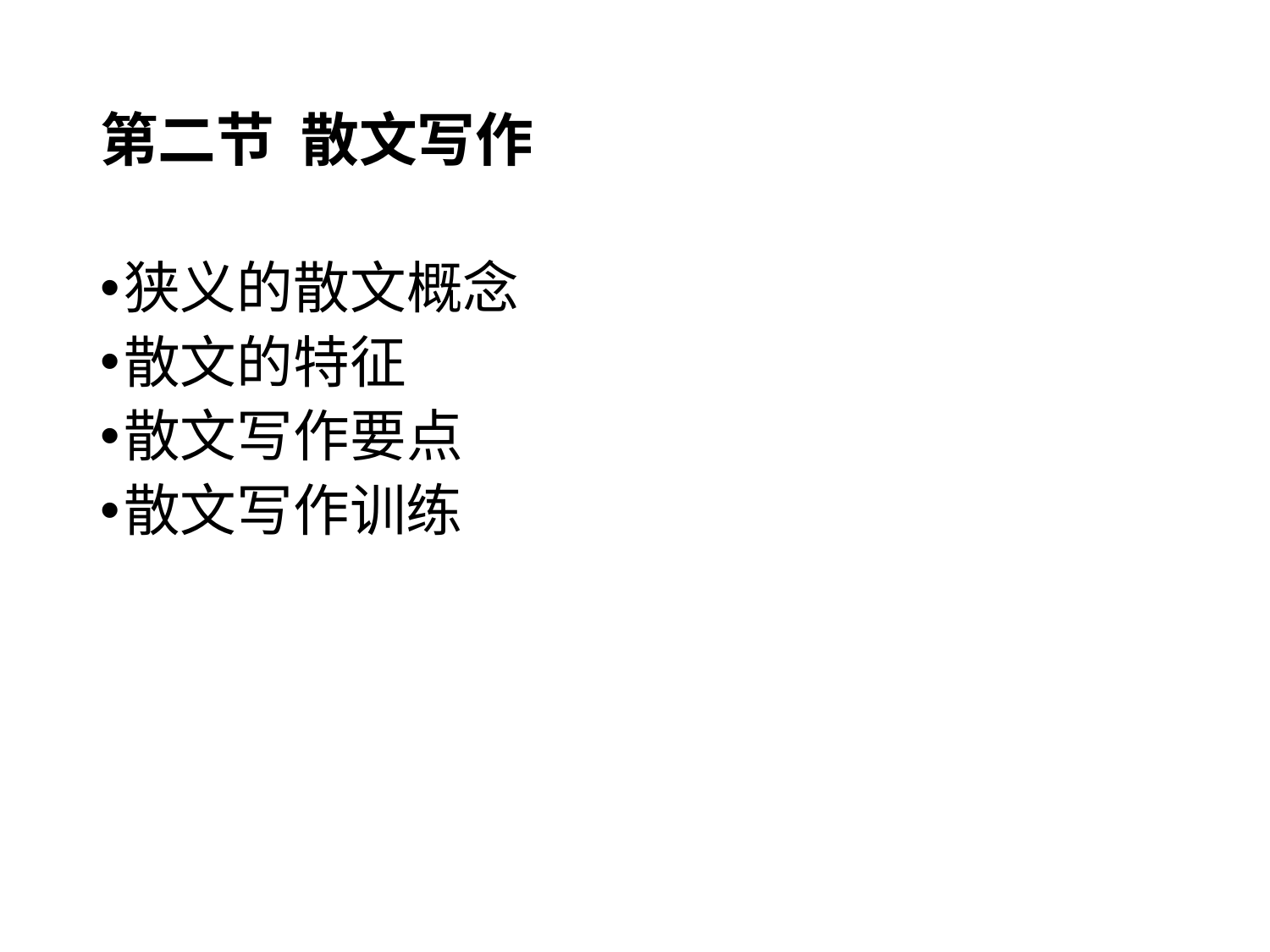

# 第二节  散文写作
狭义的散文概念
散文的特征
散文写作要点
散文写作训练